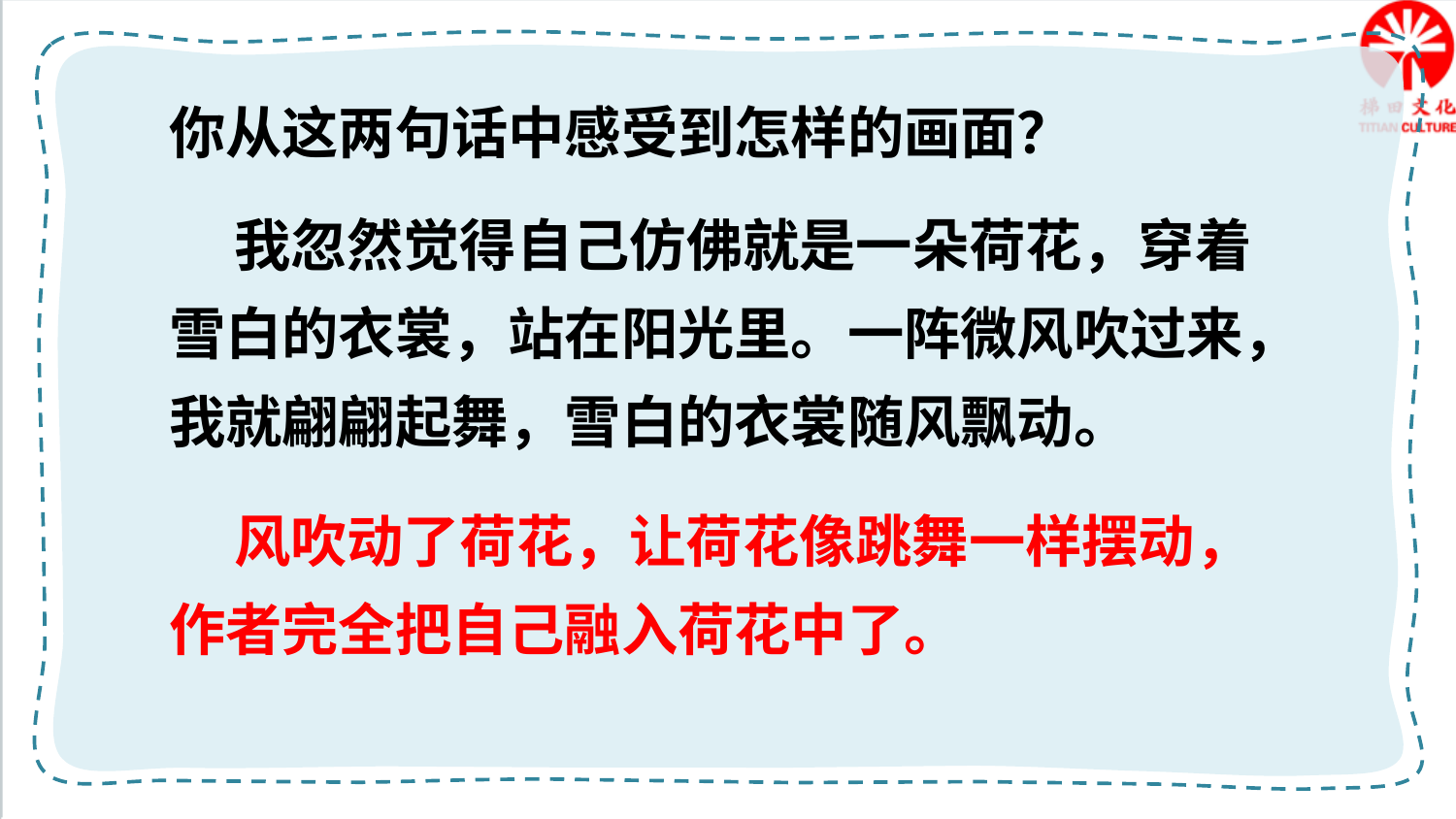

你从这两句话中感受到怎样的画面？
    我忽然觉得自己仿佛就是一朵荷花，穿着雪白的衣裳，站在阳光里。一阵微风吹过来，我就翩翩起舞，雪白的衣裳随风飘动。
    风吹动了荷花，让荷花像跳舞一样摆动，作者完全把自己融入荷花中了。